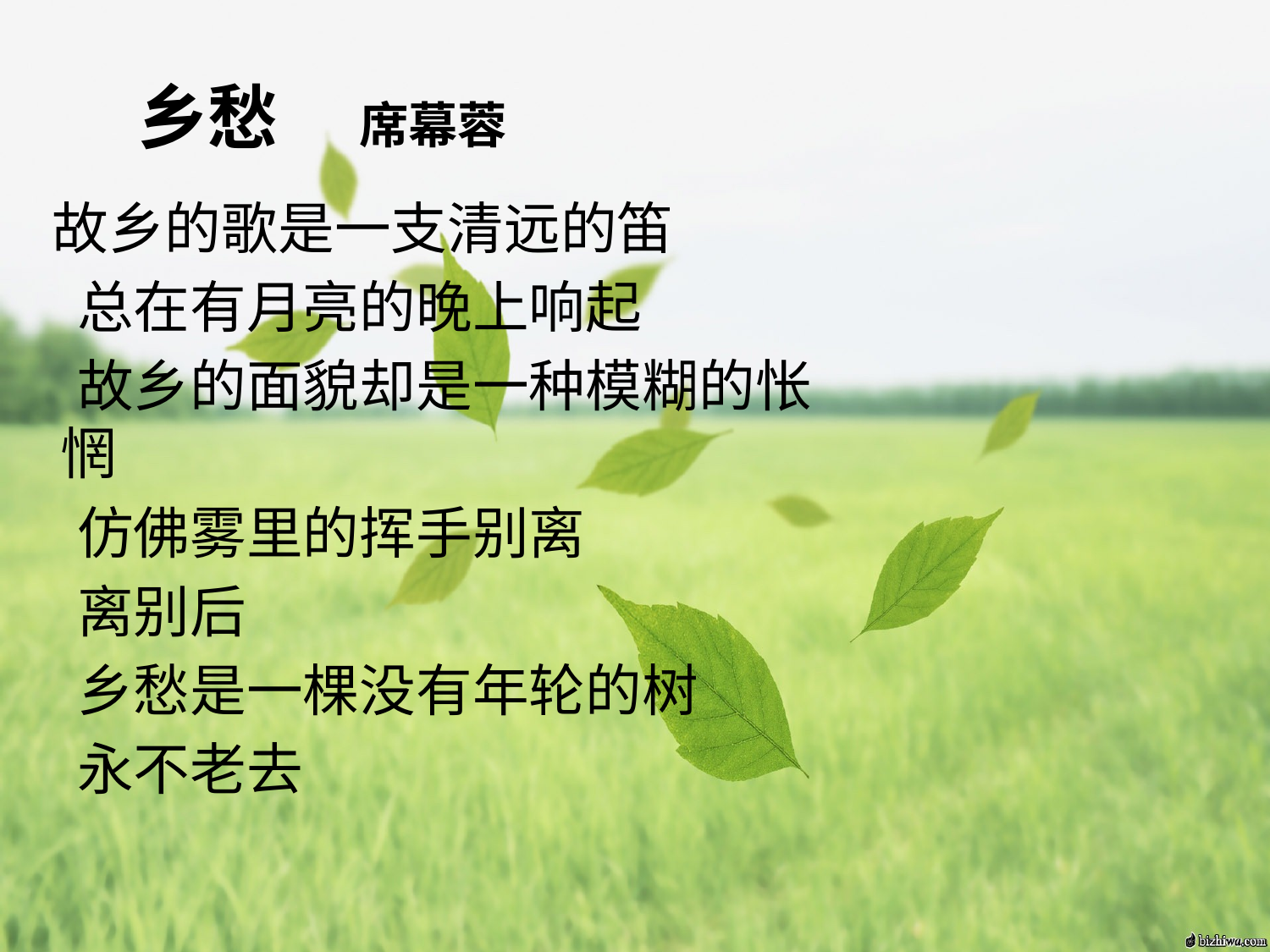

乡愁     席幕蓉
  故乡的歌是一支清远的笛
    总在有月亮的晚上响起
    故乡的面貌却是一种模糊的怅惘
    仿佛雾里的挥手别离
    离别后
    乡愁是一棵没有年轮的树
    永不老去